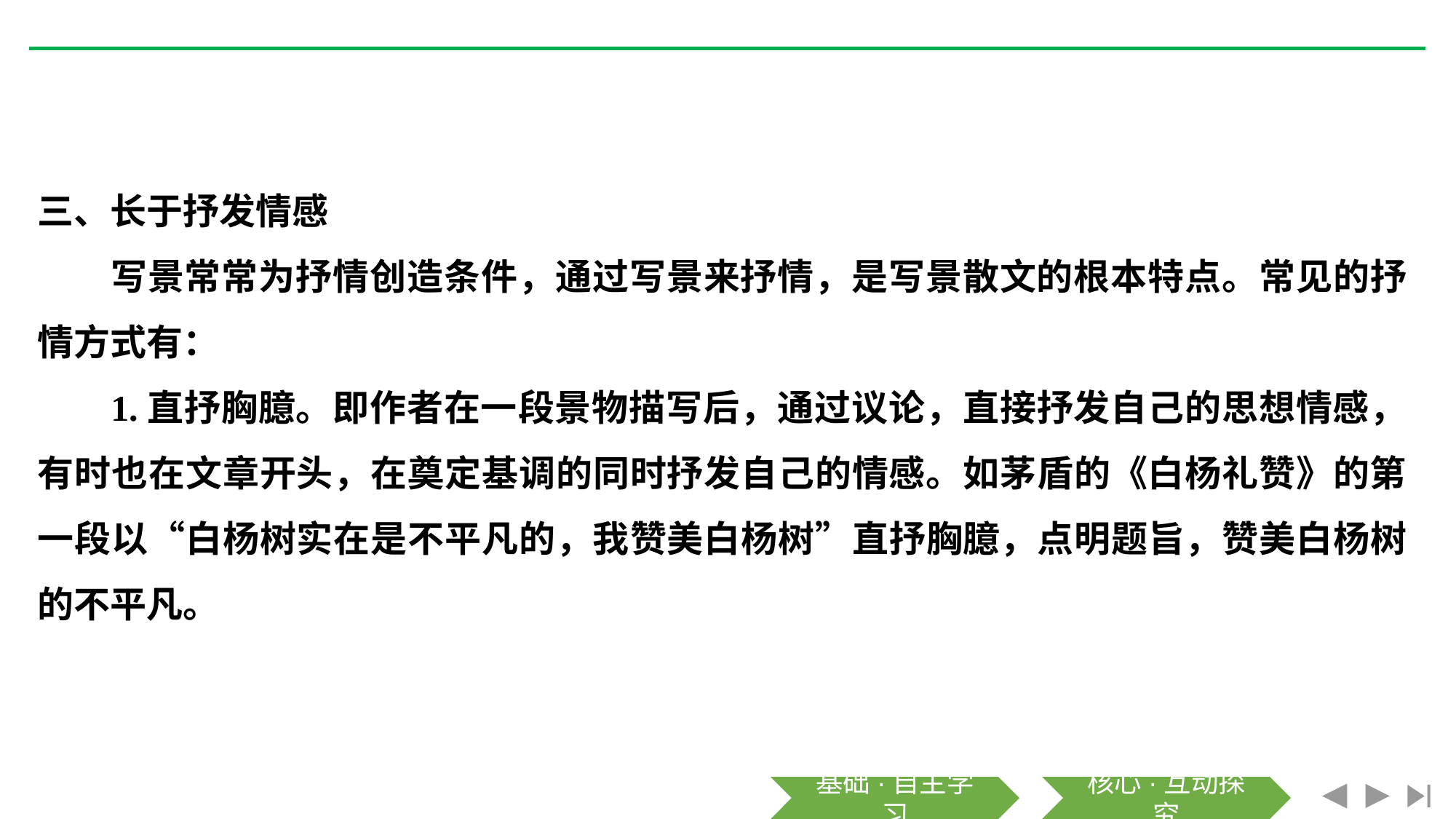

三、长于抒发情感
写景常常为抒情创造条件，通过写景来抒情，是写景散文的根本特点。常见的抒情方式有：
1.直抒胸臆。即作者在一段景物描写后，通过议论，直接抒发自己的思想情感，有时也在文章开头，在奠定基调的同时抒发自己的情感。如茅盾的《白杨礼赞》的第一段以“白杨树实在是不平凡的，我赞美白杨树”直抒胸臆，点明题旨，赞美白杨树的不平凡。